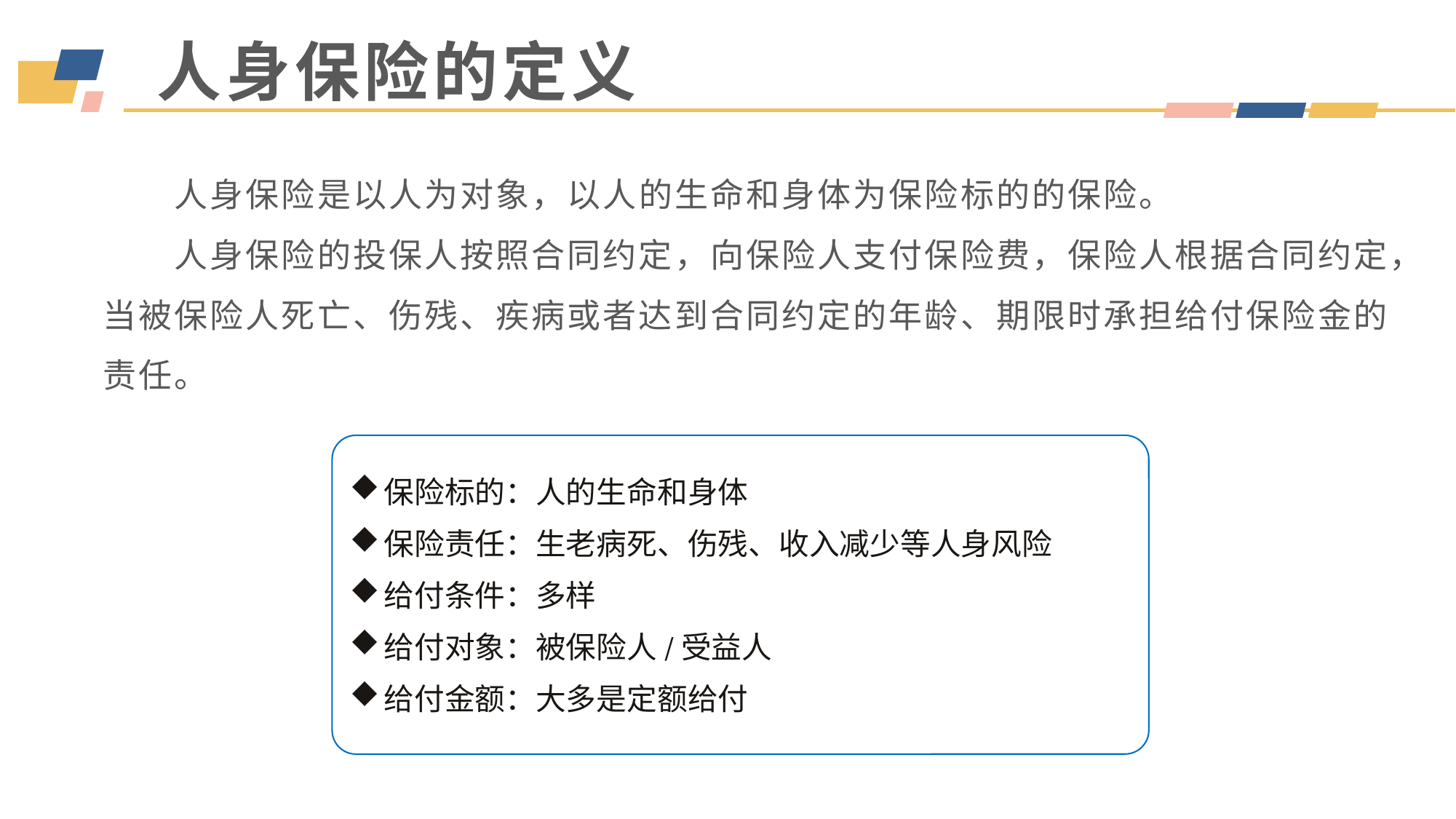

人身保险的定义

　　人身保险是以人为对象，以人的生命和身体为保险标的的保险。
　　人身保险的投保人按照合同约定，向保险人支付保险费，保险人根据合同约定，当被保险人死亡、伤残、疾病或者达到合同约定的年龄、期限时承担给付保险金的责任。

保险标的：人的生命和身体
保险责任：生老病死、伤残、收入减少等人身风险
给付条件：多样
给付对象：被保险人/受益人
给付金额：大多是定额给付